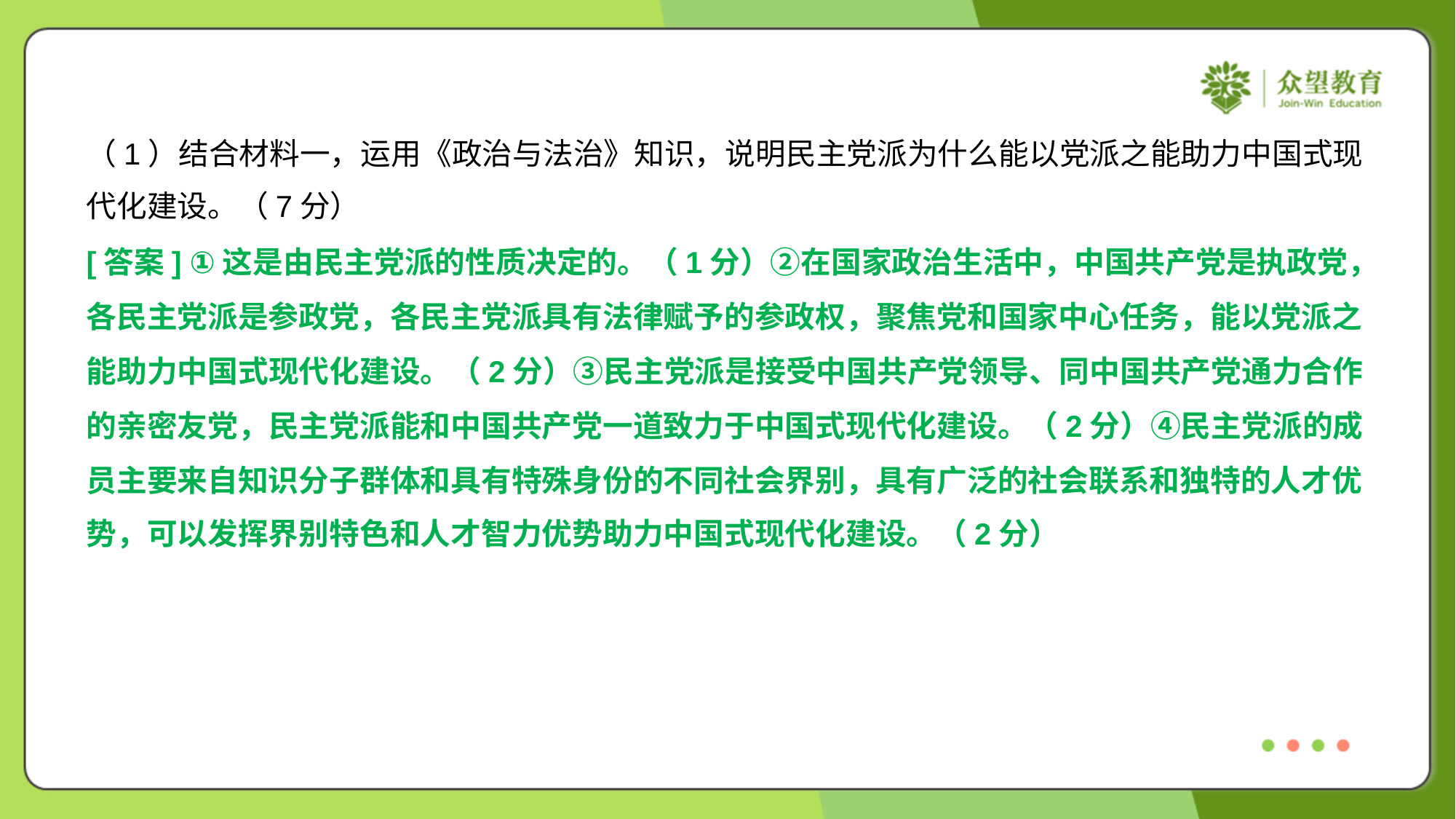

（1）结合材料一，运用《政治与法治》知识，说明民主党派为什么能以党派之能助力中国式现
代化建设。（7分）
[答案] ①这是由民主党派的性质决定的。（1分）②在国家政治生活中，中国共产党是执政党，
各民主党派是参政党，各民主党派具有法律赋予的参政权，聚焦党和国家中心任务，能以党派之
能助力中国式现代化建设。（2分）③民主党派是接受中国共产党领导、同中国共产党通力合作
的亲密友党，民主党派能和中国共产党一道致力于中国式现代化建设。（2分）④民主党派的成
员主要来自知识分子群体和具有特殊身份的不同社会界别，具有广泛的社会联系和独特的人才优
势，可以发挥界别特色和人才智力优势助力中国式现代化建设。（2分）